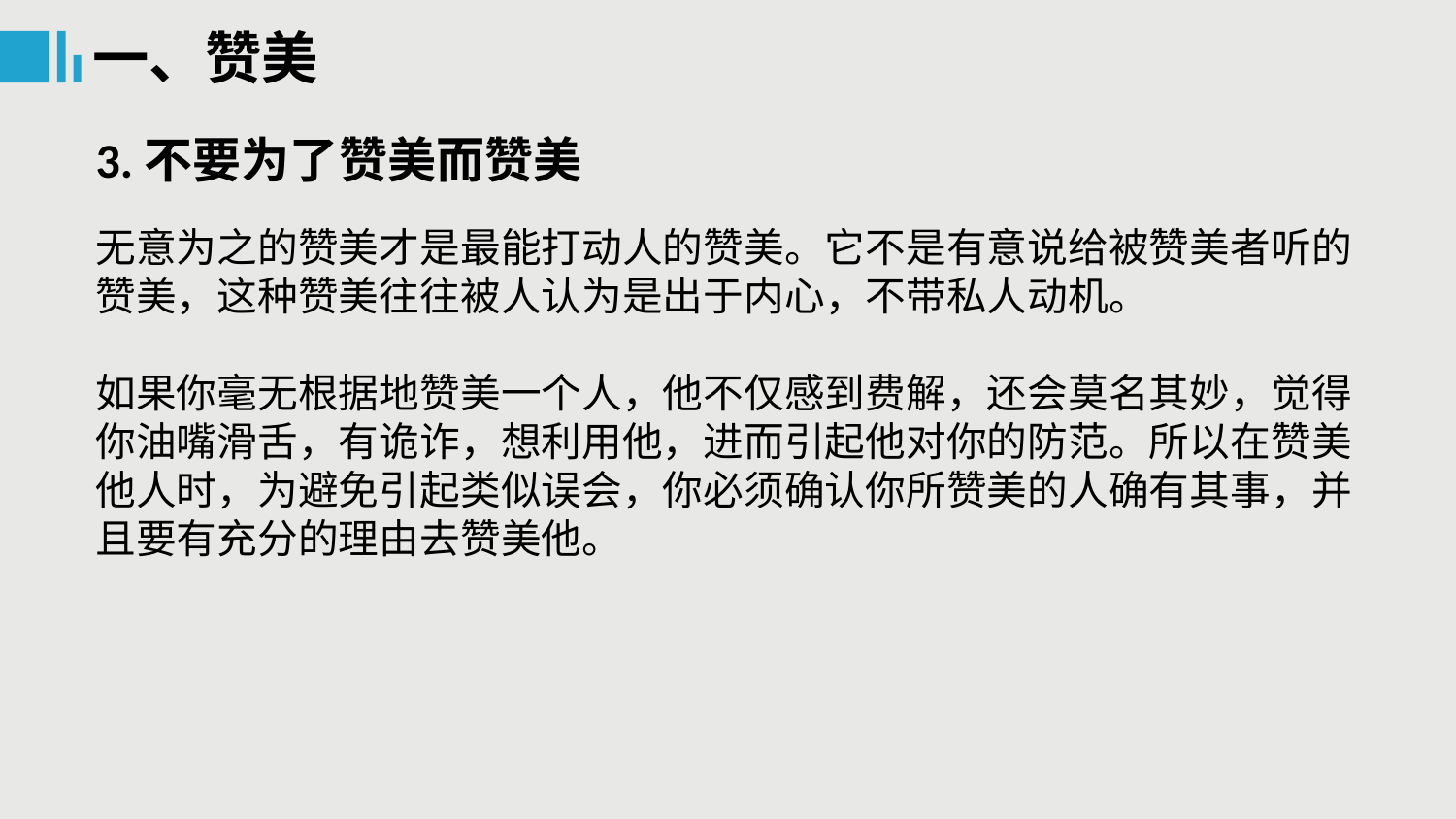

一、赞美

3.不要为了赞美而赞美
无意为之的赞美才是最能打动人的赞美。它不是有意说给被赞美者听的赞美，这种赞美往往被人认为是出于内心，不带私人动机。

如果你毫无根据地赞美一个人，他不仅感到费解，还会莫名其妙，觉得你油嘴滑舌，有诡诈，想利用他，进而引起他对你的防范。所以在赞美他人时，为避免引起类似误会，你必须确认你所赞美的人确有其事，并且要有充分的理由去赞美他。